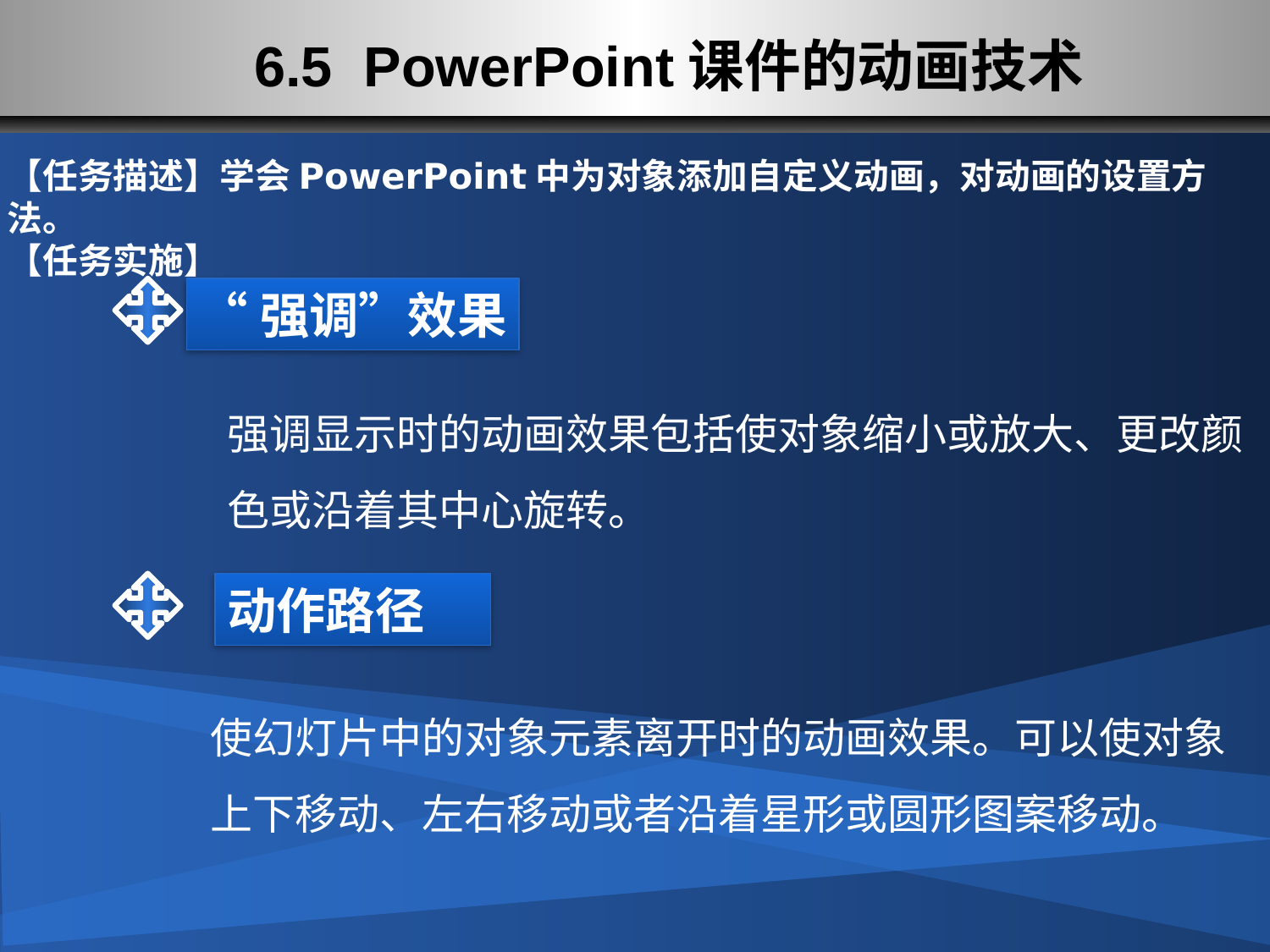

6.5  PowerPoint课件的动画技术
【任务描述】学会PowerPoint中为对象添加自定义动画，对动画的设置方法。
【任务实施】

“强调”效果
强调显示时的动画效果包括使对象缩小或放大、更改颜色或沿着其中心旋转。

动作路径
使幻灯片中的对象元素离开时的动画效果。可以使对象上下移动、左右移动或者沿着星形或圆形图案移动。